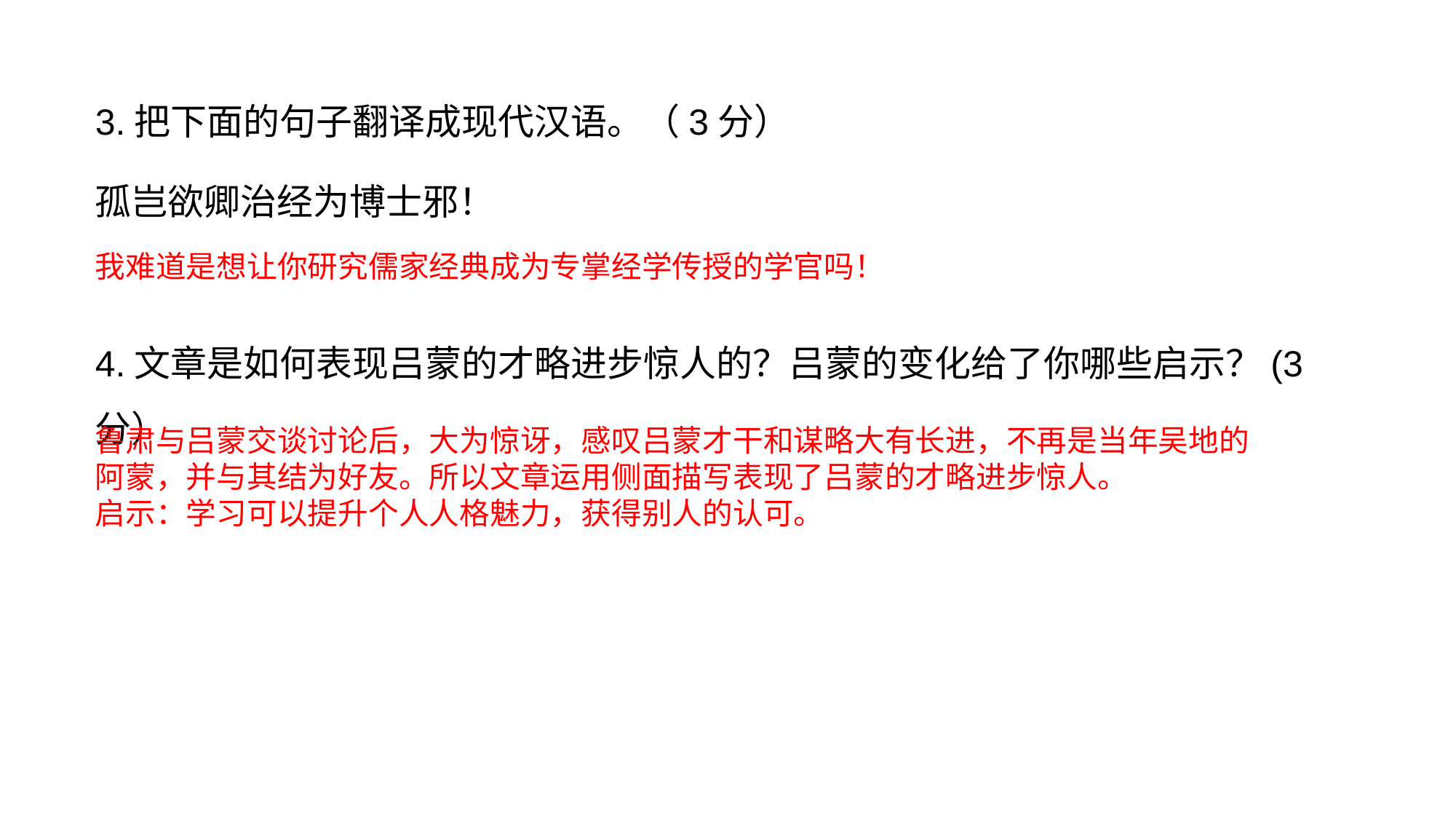

3.把下面的句子翻译成现代汉语。（3分）
孤岂欲卿治经为博士邪！

4.文章是如何表现吕蒙的才略进步惊人的？吕蒙的变化给了你哪些启示？(3分）
我难道是想让你研究儒家经典成为专掌经学传授的学官吗！
鲁肃与吕蒙交谈讨论后，大为惊讶，感叹吕蒙才干和谋略大有长进，不再是当年吴地的阿蒙，并与其结为好友。所以文章运用侧面描写表现了吕蒙的才略进步惊人。
启示：学习可以提升个人人格魅力，获得别人的认可。